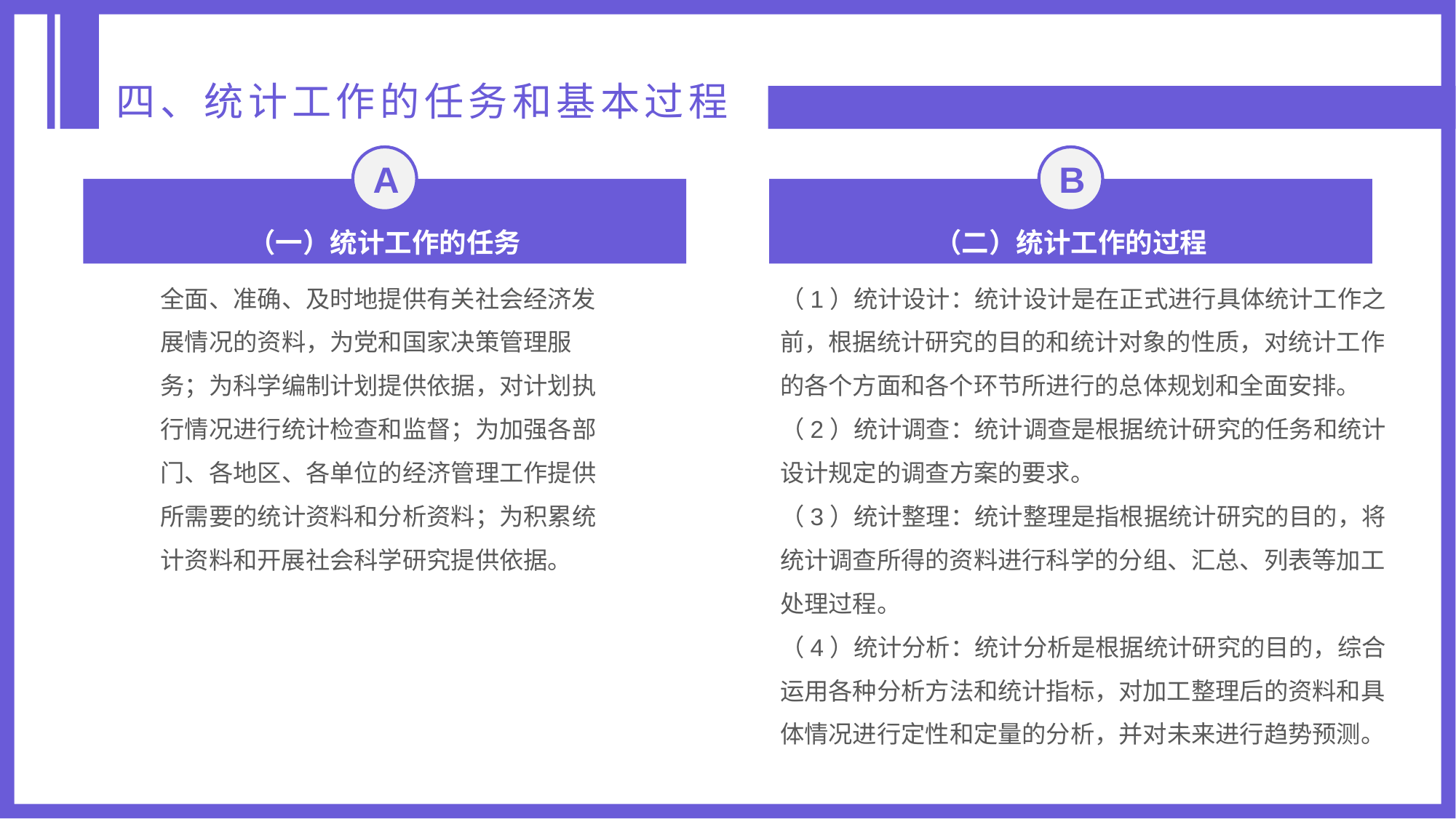

四、统计工作的任务和基本过程
A
B
（一）统计工作的任务
（二）统计工作的过程
全面、准确、及时地提供有关社会经济发展情况的资料，为党和国家决策管理服务；为科学编制计划提供依据，对计划执行情况进行统计检查和监督；为加强各部门、各地区、各单位的经济管理工作提供所需要的统计资料和分析资料；为积累统计资料和开展社会科学研究提供依据。
（1）统计设计：统计设计是在正式进行具体统计工作之前，根据统计研究的目的和统计对象的性质，对统计工作的各个方面和各个环节所进行的总体规划和全面安排。
（2）统计调查：统计调查是根据统计研究的任务和统计设计规定的调查方案的要求。
（3）统计整理：统计整理是指根据统计研究的目的，将统计调查所得的资料进行科学的分组、汇总、列表等加工处理过程。
（4）统计分析：统计分析是根据统计研究的目的，综合运用各种分析方法和统计指标，对加工整理后的资料和具体情况进行定性和定量的分析，并对未来进行趋势预测。